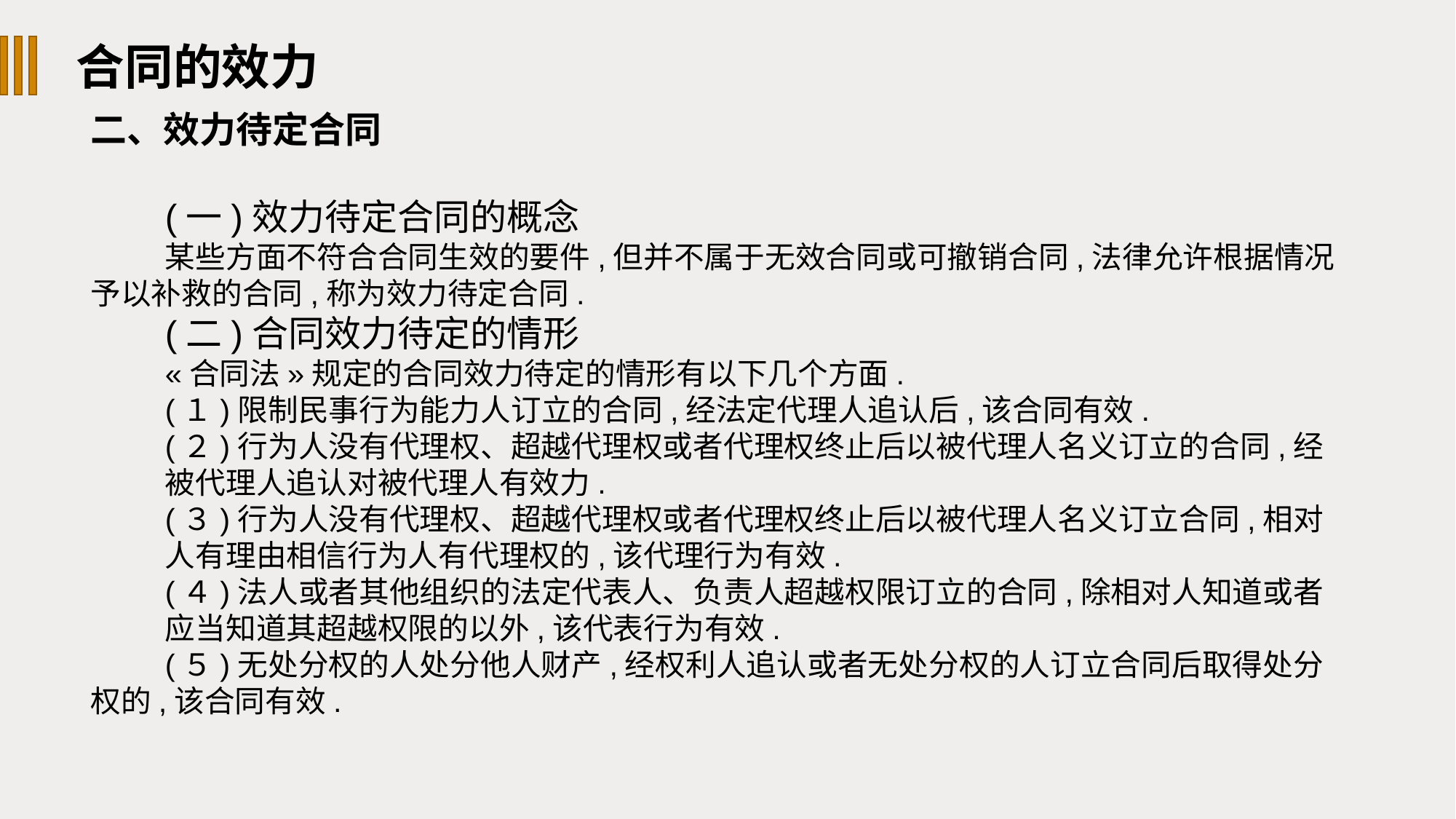

合同的效力

二、效力待定合同

(一)效力待定合同的概念
某些方面不符合合同生效的要件,但并不属于无效合同或可撤销合同,法律允许根据情况予以补救的合同,称为效力待定合同.
(二)合同效力待定的情形
«合同法»规定的合同效力待定的情形有以下几个方面.
(１)限制民事行为能力人订立的合同,经法定代理人追认后,该合同有效.
(２)行为人没有代理权、超越代理权或者代理权终止后以被代理人名义订立的合同,经
被代理人追认对被代理人有效力.
(３)行为人没有代理权、超越代理权或者代理权终止后以被代理人名义订立合同,相对
人有理由相信行为人有代理权的,该代理行为有效.
(４)法人或者其他组织的法定代表人、负责人超越权限订立的合同,除相对人知道或者
应当知道其超越权限的以外,该代表行为有效.
(５)无处分权的人处分他人财产,经权利人追认或者无处分权的人订立合同后取得处分权的,该合同有效.